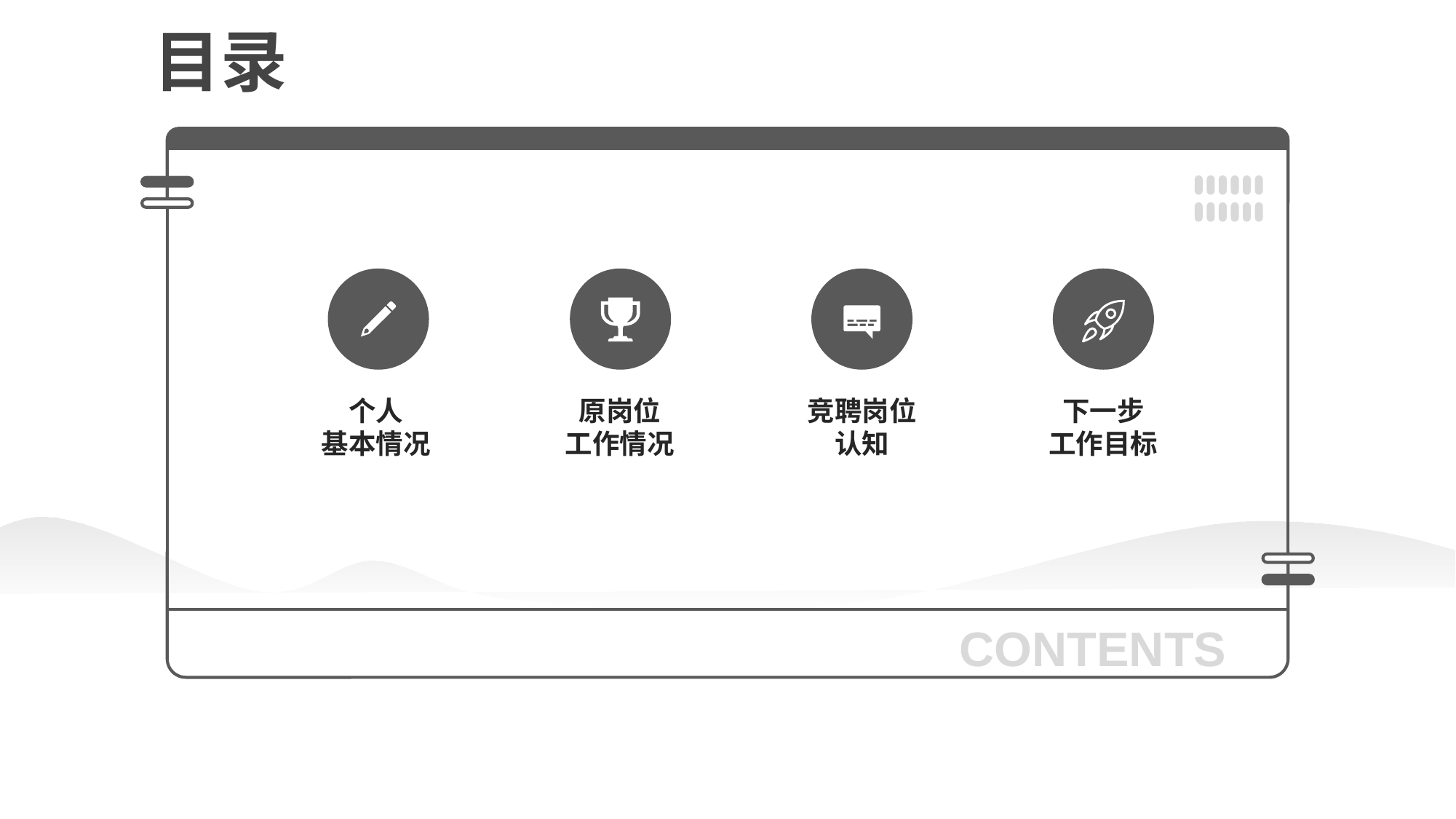

目录

个人
基本情况
原岗位
工作情况
竞聘岗位
认知
下一步
工作目标

CONTENTS